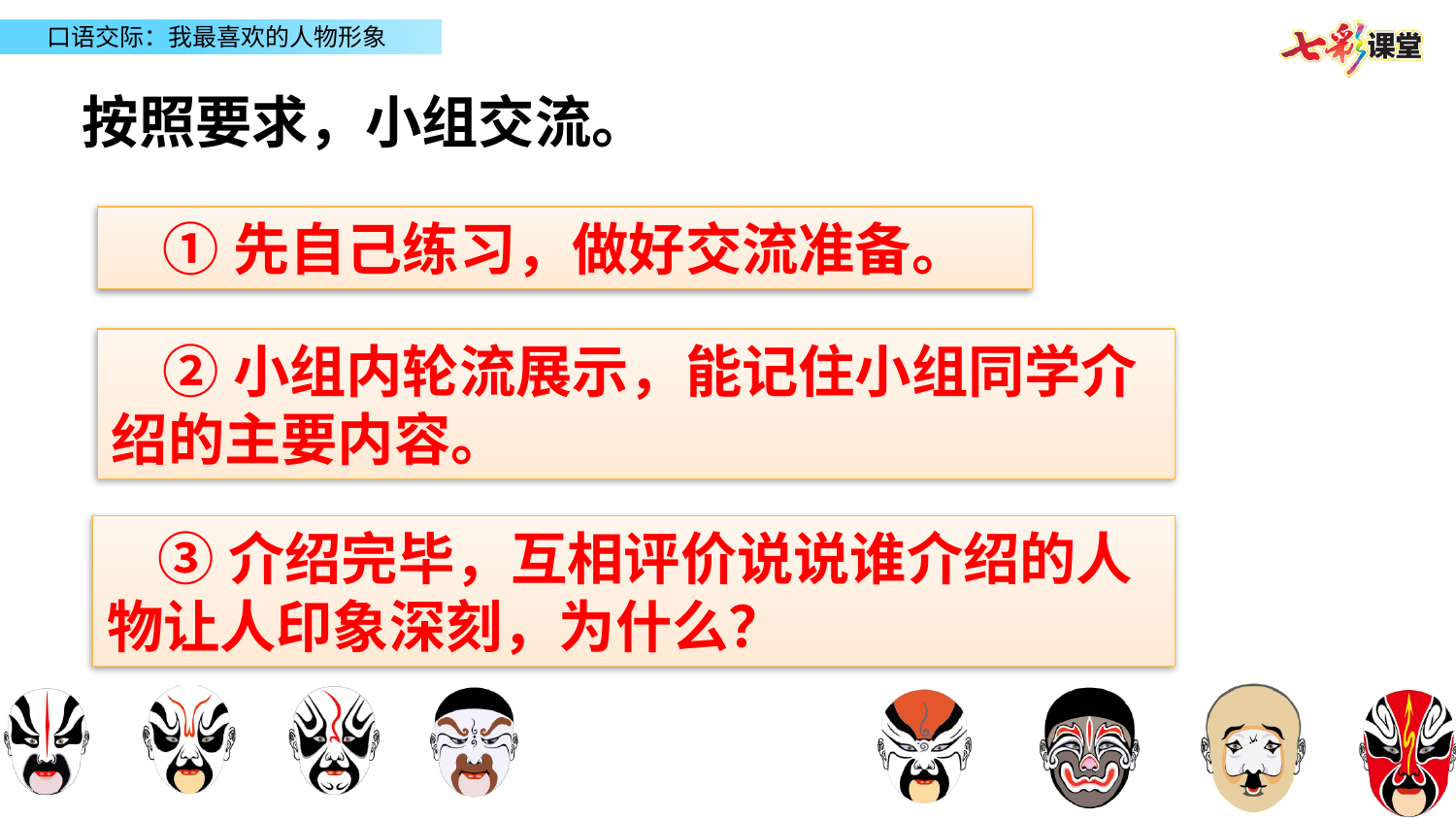

按照要求，小组交流。
    ①先自己练习，做好交流准备。
    ②小组内轮流展示，能记住小组同学介绍的主要内容。
    ③介绍完毕，互相评价说说谁介绍的人物让人印象深刻，为什么？